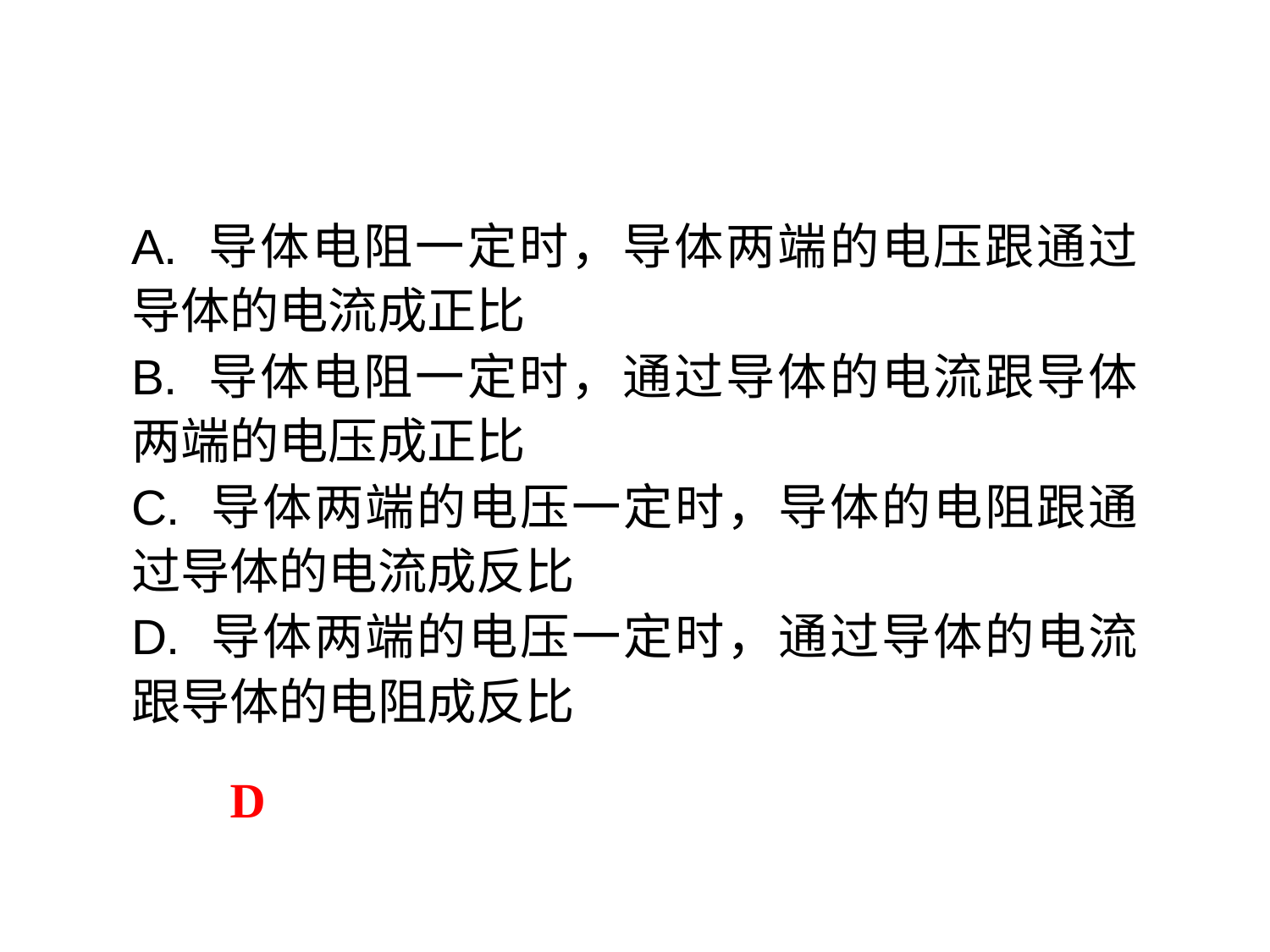

A. 导体电阻一定时，导体两端的电压跟通过导体的电流成正比
B. 导体电阻一定时，通过导体的电流跟导体两端的电压成正比
C. 导体两端的电压一定时，导体的电阻跟通过导体的电流成反比
D. 导体两端的电压一定时，通过导体的电流跟导体的电阻成反比
D